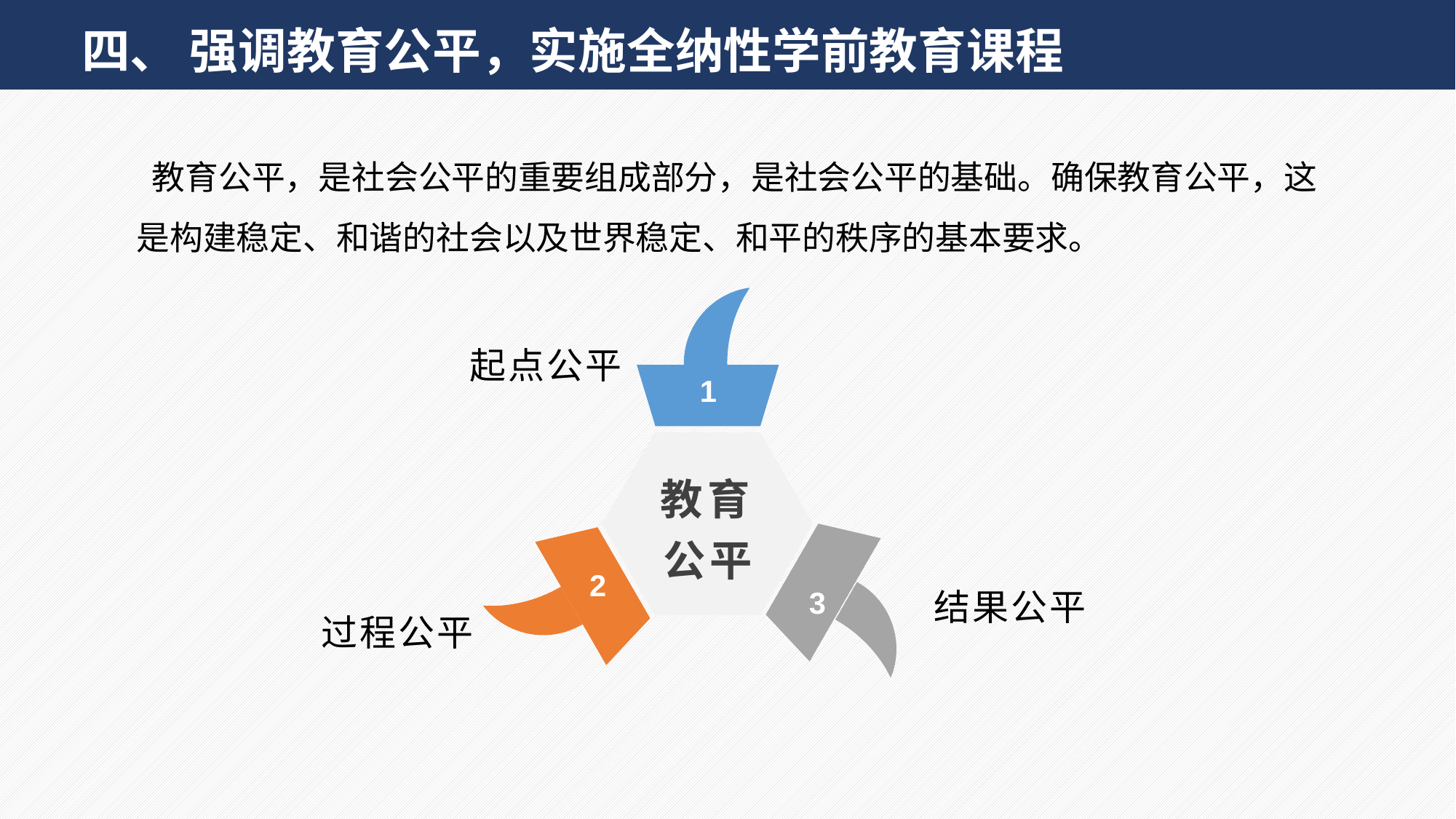

四、 强调教育公平，实施全纳性学前教育课程
 教育公平，是社会公平的重要组成部分，是社会公平的基础。确保教育公平，这是构建稳定、和谐的社会以及世界稳定、和平的秩序的基本要求。

起点公平
1

教育公平
2

3
过程公平
结果公平